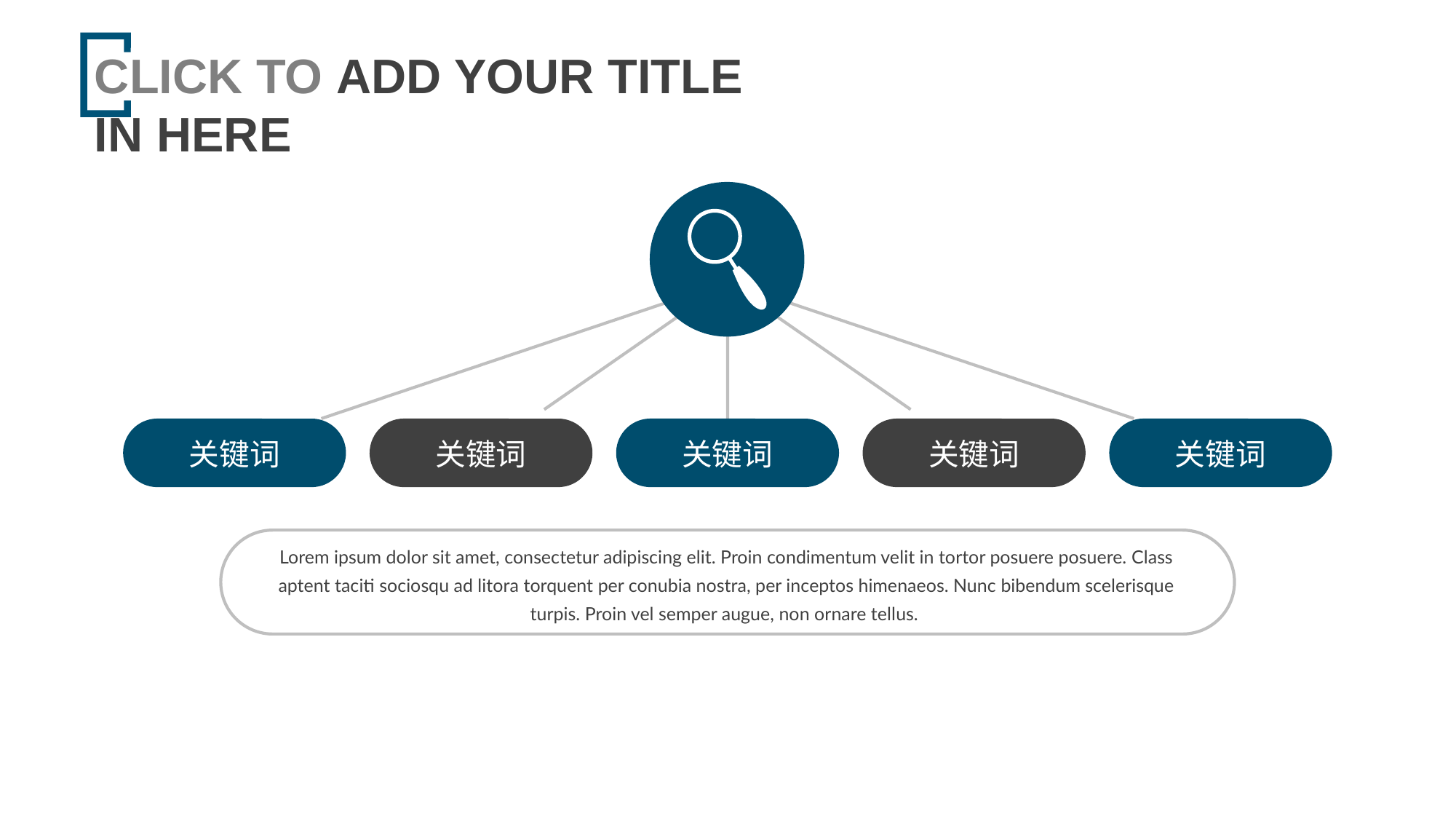

CLICK TO ADD YOUR TITLE IN HERE

e7d195523061f1c01ef2b70529884c179423570dbaad84926380ABC1F97BAEF0C8FC051856578EAB7874501A1FFE158C4981707381814BCC4D9A8E3554438DEE4FBCF5A5B4D2A8B0989AB57E8BAC65EB77E2D09FF131CC59EA9E4A9D8C5193CF33B4C665D9FFCB9FD5BF1978DE4ABAE5EDC832CC76654DC8A3C49933D22DDA1F036BB0B658159A33

关键词

关键词

关键词

关键词

关键词

Lorem ipsum dolor sit amet, consectetur adipiscing elit. Proin condimentum velit in tortor posuere posuere. Class aptent taciti sociosqu ad litora torquent per conubia nostra, per inceptos himenaeos. Nunc bibendum scelerisque turpis. Proin vel semper augue, non ornare tellus.